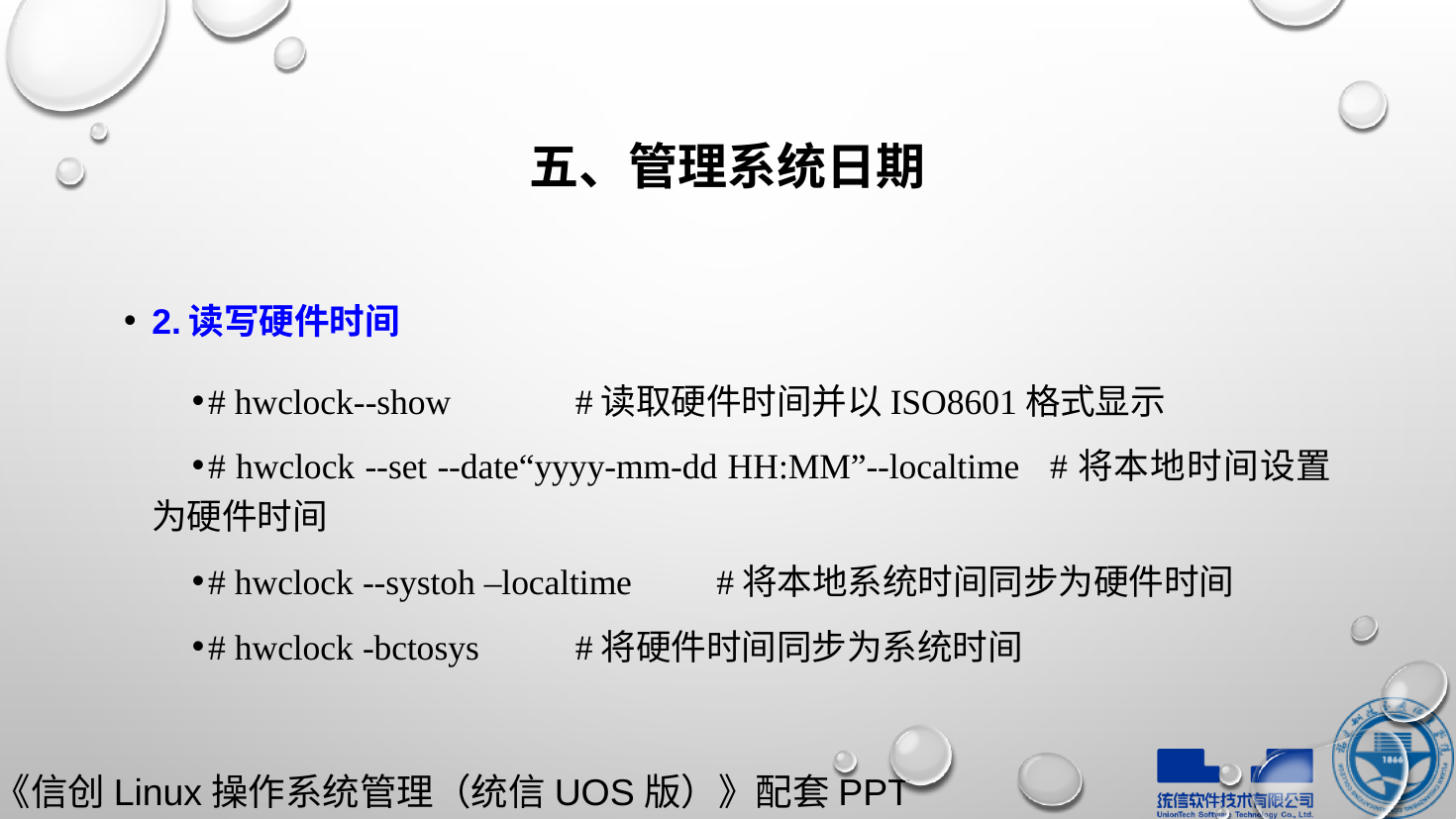

# 五、管理系统日期
2.读写硬件时间
# hwclock--show			#读取硬件时间并以ISO8601格式显示
# hwclock --set --date“yyyy-mm-dd HH:MM”--localtime   #将本地时间设置为硬件时间
# hwclock --systoh –localtime	#将本地系统时间同步为硬件时间
# hwclock -bctosys								#将硬件时间同步为系统时间